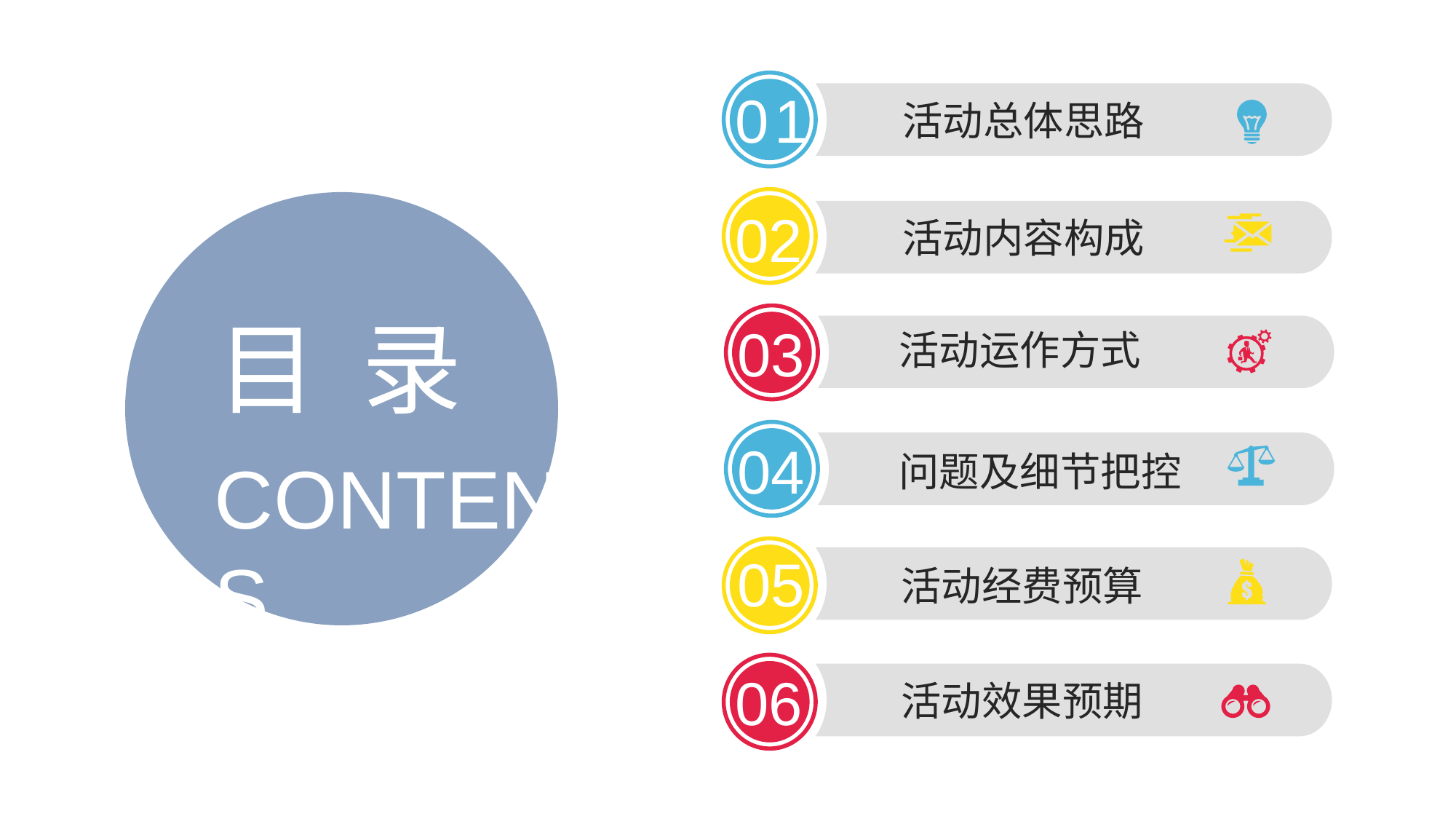

01

活动总体思路

02

活动内容构成

目  录

03
活动运作方式

04

问题及细节把控
CONTENTS

05

活动经费预算

06
活动效果预期